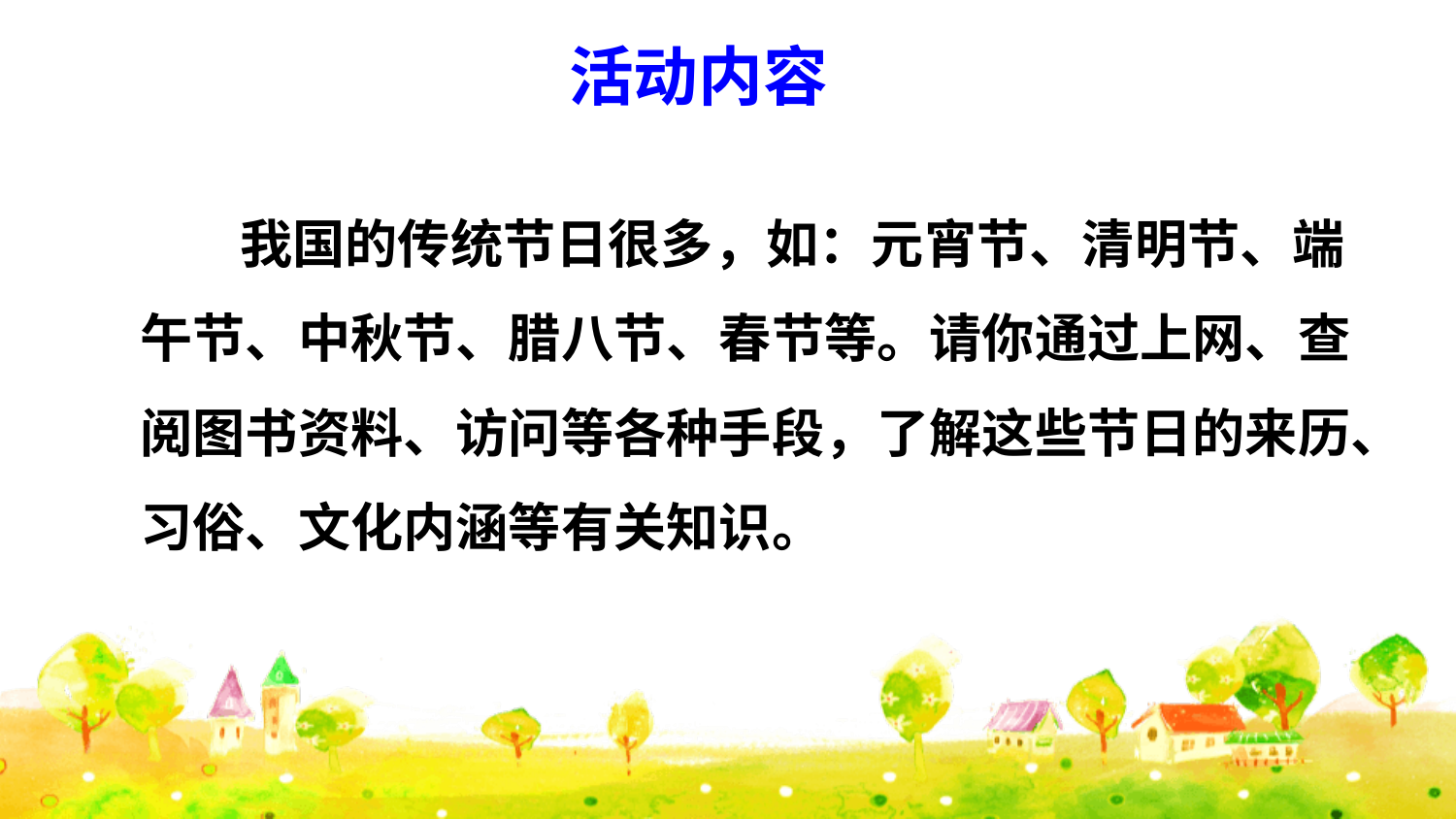

活动内容
我国的传统节日很多，如：元宵节、清明节、端午节、中秋节、腊八节、春节等。请你通过上网、查阅图书资料、访问等各种手段，了解这些节日的来历、习俗、文化内涵等有关知识。